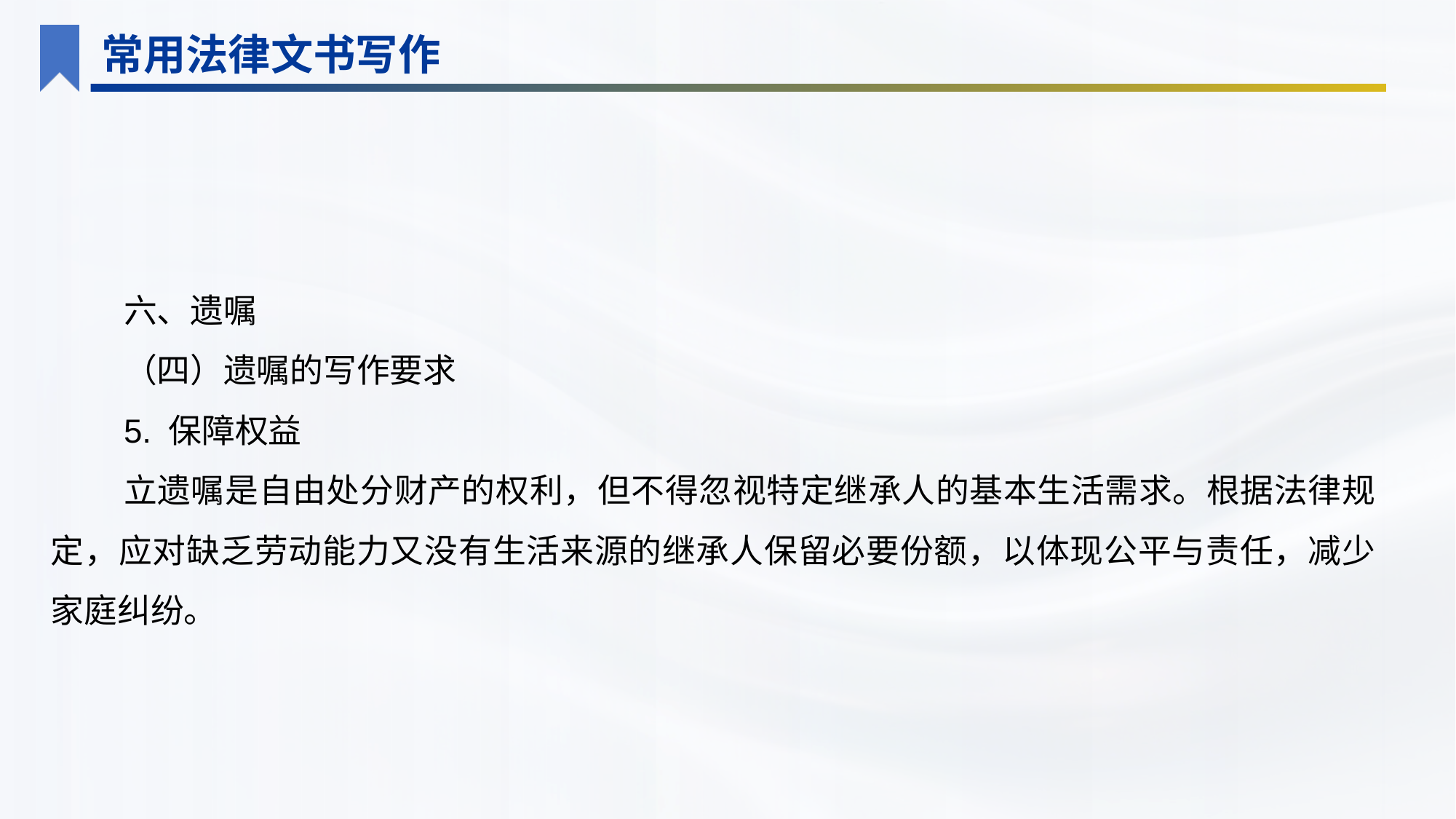

常用法律文书写作
六、遗嘱
（四）遗嘱的写作要求
5. 保障权益
立遗嘱是自由处分财产的权利，但不得忽视特定继承人的基本生活需求。根据法律规定，应对缺乏劳动能力又没有生活来源的继承人保留必要份额，以体现公平与责任，减少家庭纠纷。